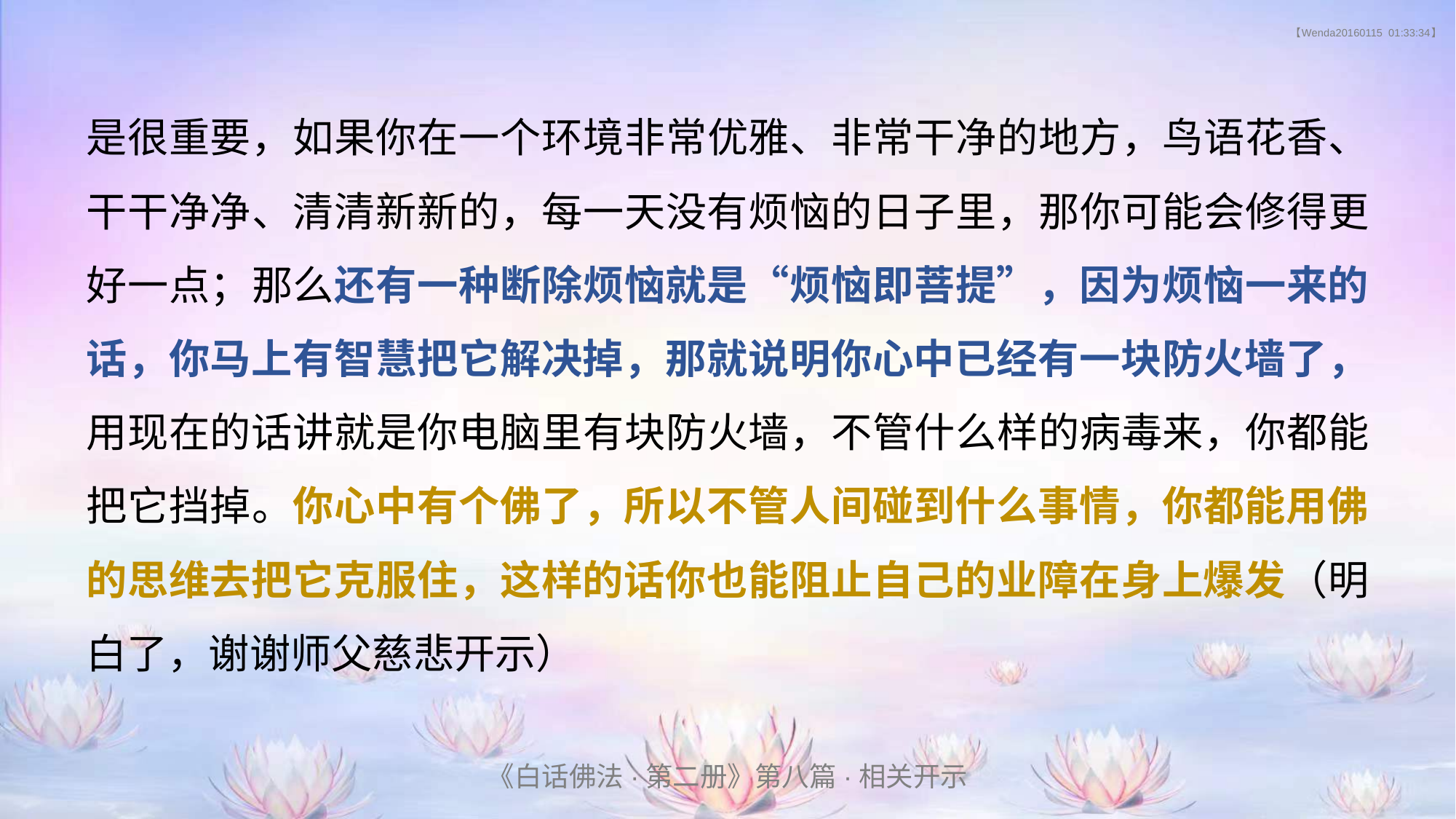

# 【Wenda20160115  01:33:34】
是很重要，如果你在一个环境非常优雅、非常干净的地方，鸟语花香、干干净净、清清新新的，每一天没有烦恼的日子里，那你可能会修得更好一点；那么还有一种断除烦恼就是“烦恼即菩提”，因为烦恼一来的话，你马上有智慧把它解决掉，那就说明你心中已经有一块防火墙了，用现在的话讲就是你电脑里有块防火墙，不管什么样的病毒来，你都能把它挡掉。你心中有个佛了，所以不管人间碰到什么事情，你都能用佛的思维去把它克服住，这样的话你也能阻止自己的业障在身上爆发（明白了，谢谢师父慈悲开示）
《白话佛法·第二册》第八篇·相关开示